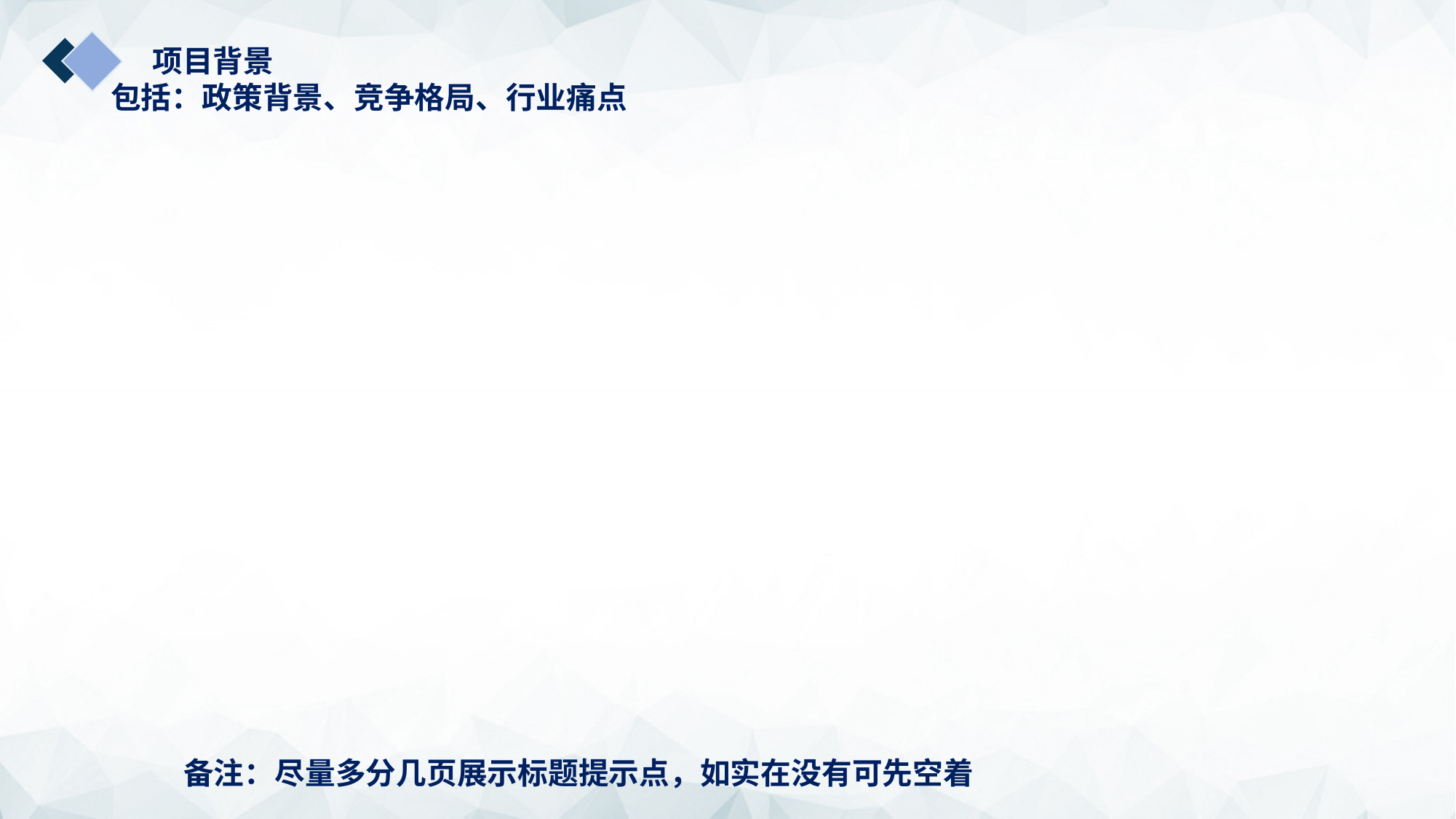

项目背景
                                            包括：政策背景、竞争格局、行业痛点

备注：尽量多分几页展示标题提示点，如实在没有可先空着